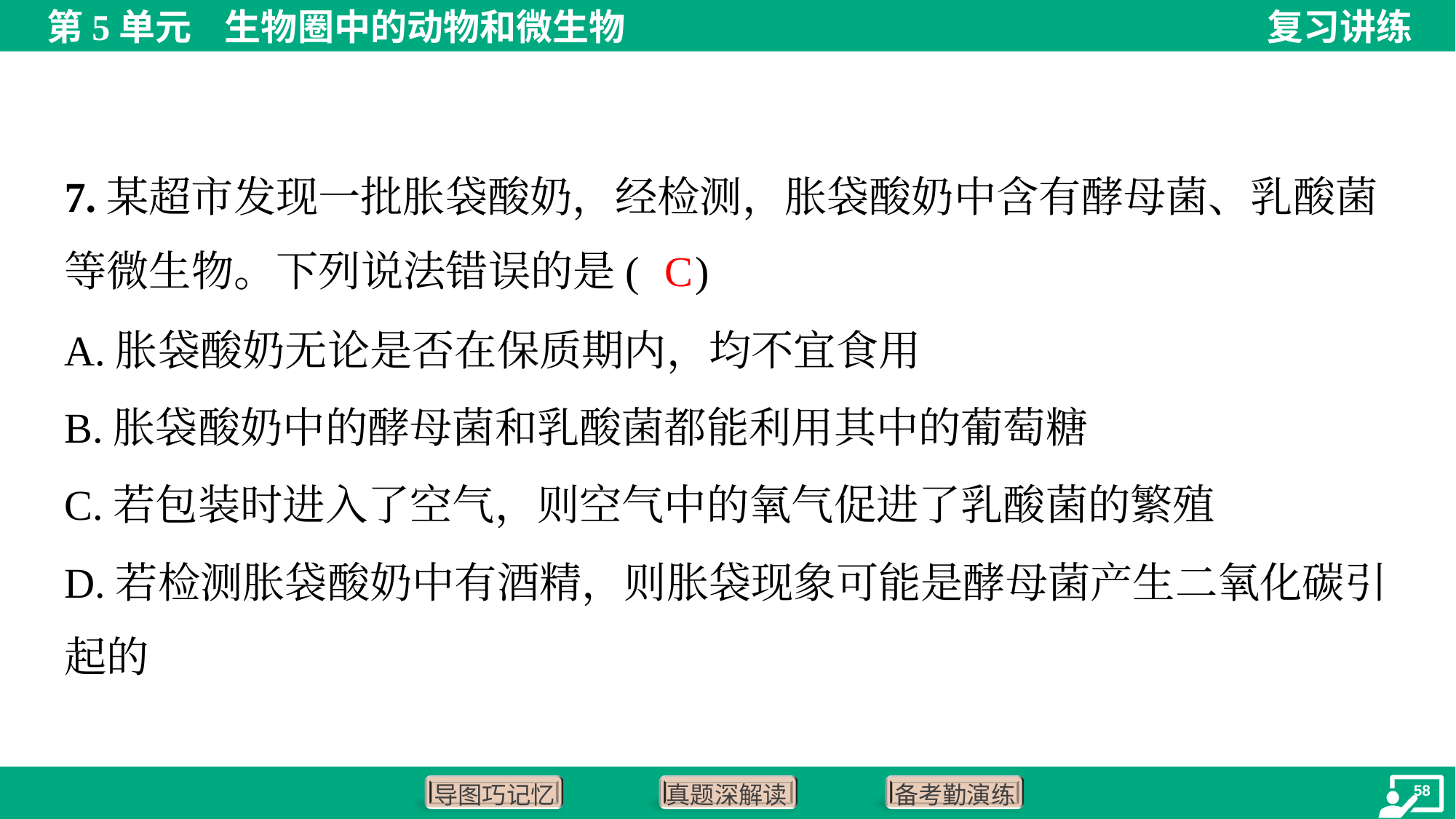

7.某超市发现一批胀袋酸奶，经检测，胀袋酸奶中含有酵母菌、乳酸菌
等微生物。下列说法错误的是(     )
C
A.胀袋酸奶无论是否在保质期内，均不宜食用
B.胀袋酸奶中的酵母菌和乳酸菌都能利用其中的葡萄糖
C.若包装时进入了空气，则空气中的氧气促进了乳酸菌的繁殖
D.若检测胀袋酸奶中有酒精，则胀袋现象可能是酵母菌产生二氧化碳引
起的